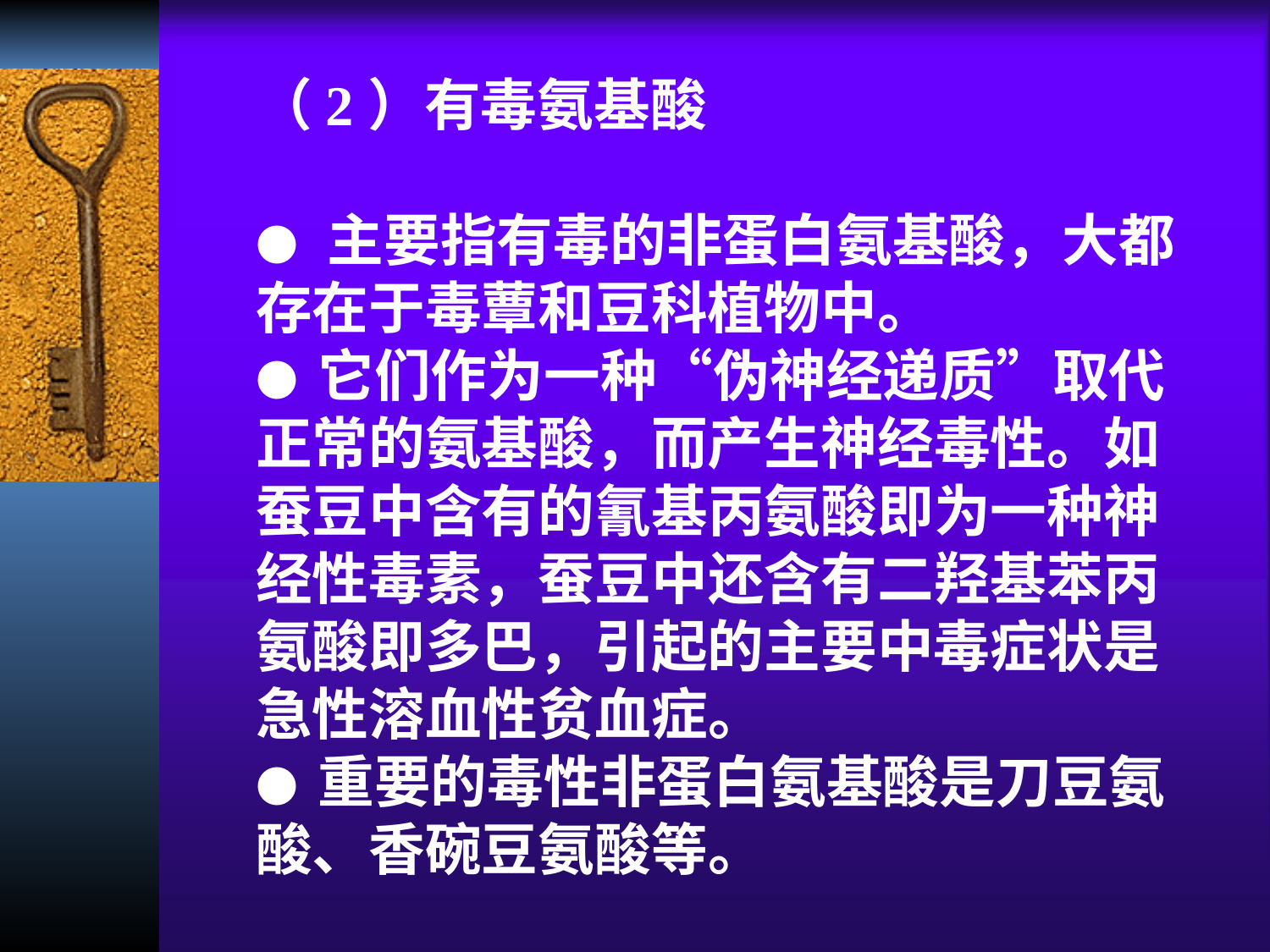

（2）有毒氨基酸
●  主要指有毒的非蛋白氨基酸，大都存在于毒蕈和豆科植物中。
● 它们作为一种“伪神经递质”取代正常的氨基酸，而产生神经毒性。如蚕豆中含有的氰基丙氨酸即为一种神经性毒素，蚕豆中还含有二羟基苯丙氨酸即多巴，引起的主要中毒症状是急性溶血性贫血症。
● 重要的毒性非蛋白氨基酸是刀豆氨酸、香碗豆氨酸等。